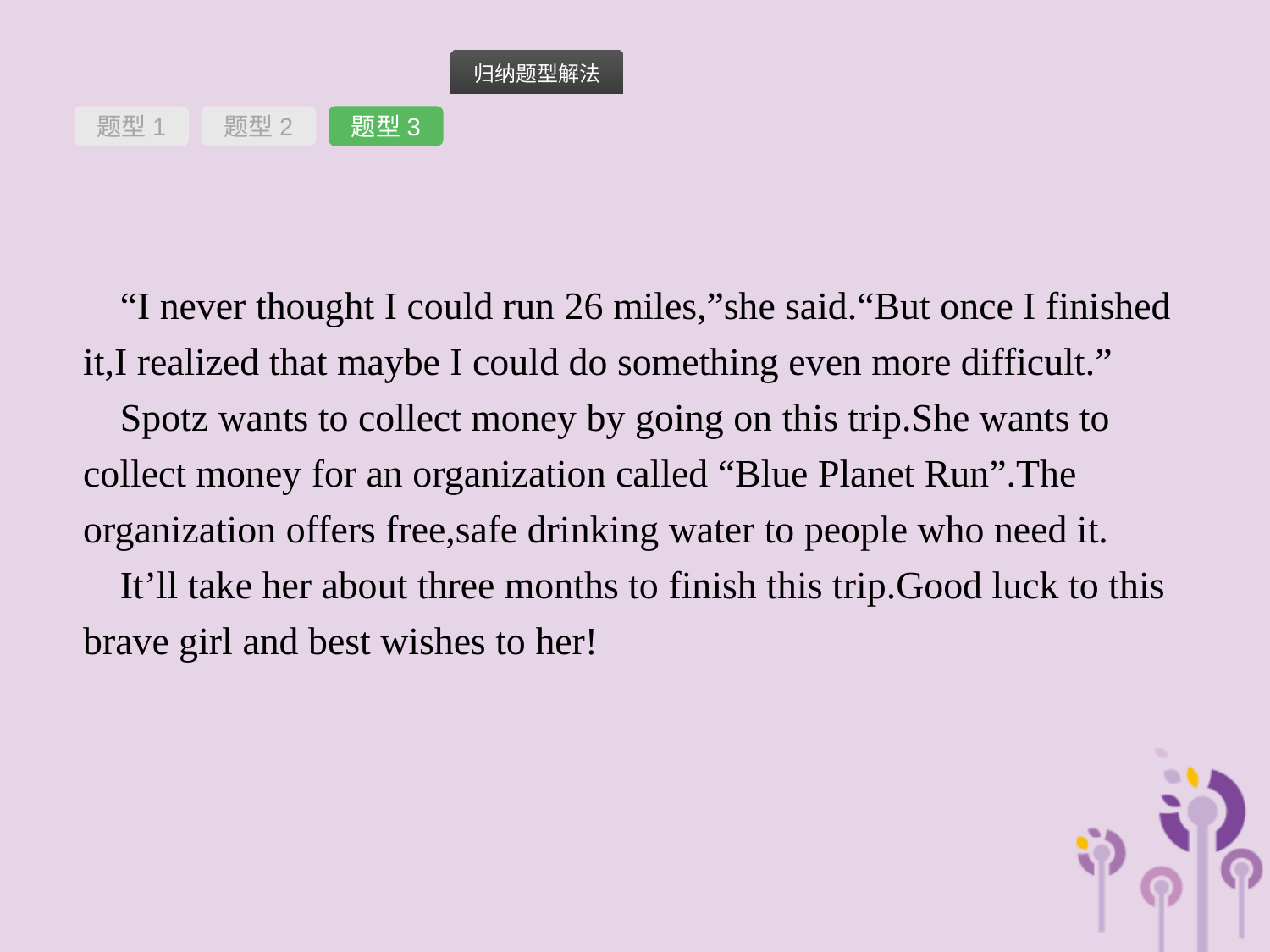

题型1
题型2
题型3
“I never thought I could run 26 miles,”she said.“But once I finished it,I realized that maybe I could do something even more difficult.”
Spotz wants to collect money by going on this trip.She wants to collect money for an organization called “Blue Planet Run”.The organization offers free,safe drinking water to people who need it.
It’ll take her about three months to finish this trip.Good luck to this brave girl and best wishes to her!